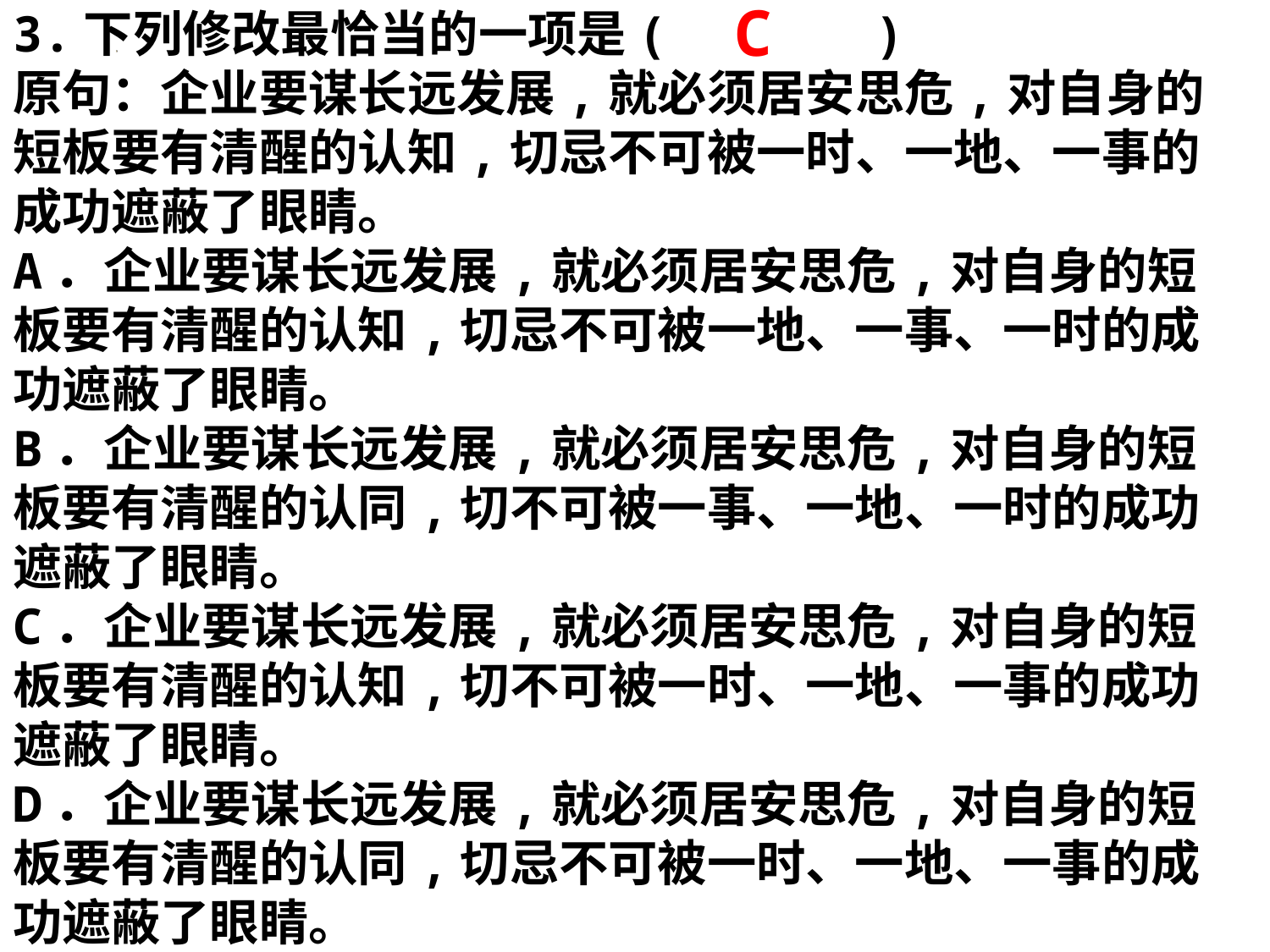

C
3.下列修改最恰当的一项是(       )
原句：企业要谋长远发展,就必须居安思危,对自身的短板要有清醒的认知,切忌不可被一时、一地、一事的成功遮蔽了眼睛。
A．企业要谋长远发展,就必须居安思危,对自身的短板要有清醒的认知,切忌不可被一地、一事、一时的成功遮蔽了眼睛。
B．企业要谋长远发展,就必须居安思危,对自身的短板要有清醒的认同,切不可被一事、一地、一时的成功遮蔽了眼睛。
C．企业要谋长远发展,就必须居安思危,对自身的短板要有清醒的认知,切不可被一时、一地、一事的成功遮蔽了眼睛。
D．企业要谋长远发展,就必须居安思危,对自身的短板要有清醒的认同,切忌不可被一时、一地、一事的成功遮蔽了眼睛。